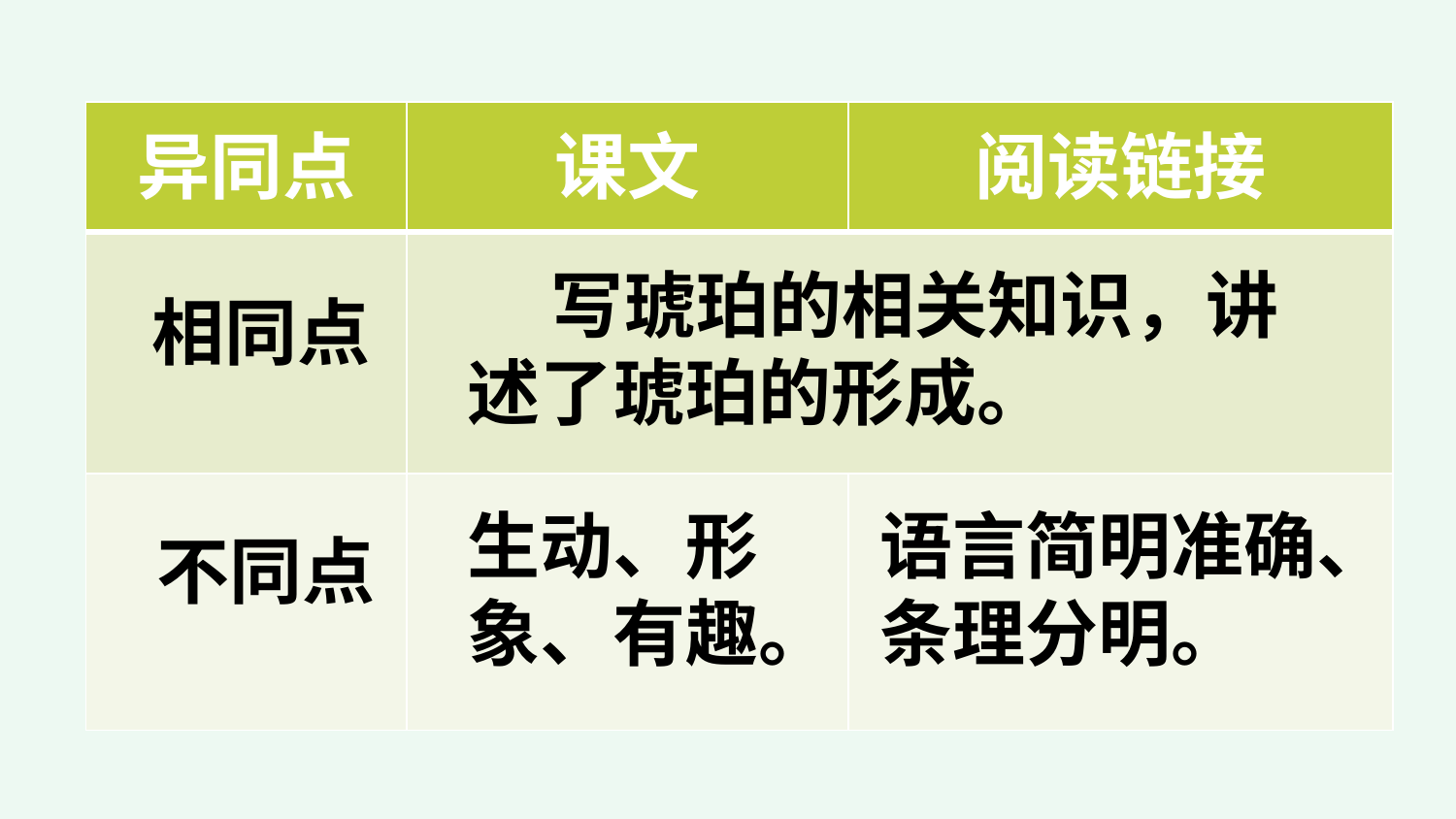

| 异同点 | 课文 | 阅读链接 |
| --- | --- | --- |
|  |  |  |
|  |  |  |
    写琥珀的相关知识，讲述了琥珀的形成。
相同点
生动、形象、有趣。
语言简明准确、条理分明。
不同点